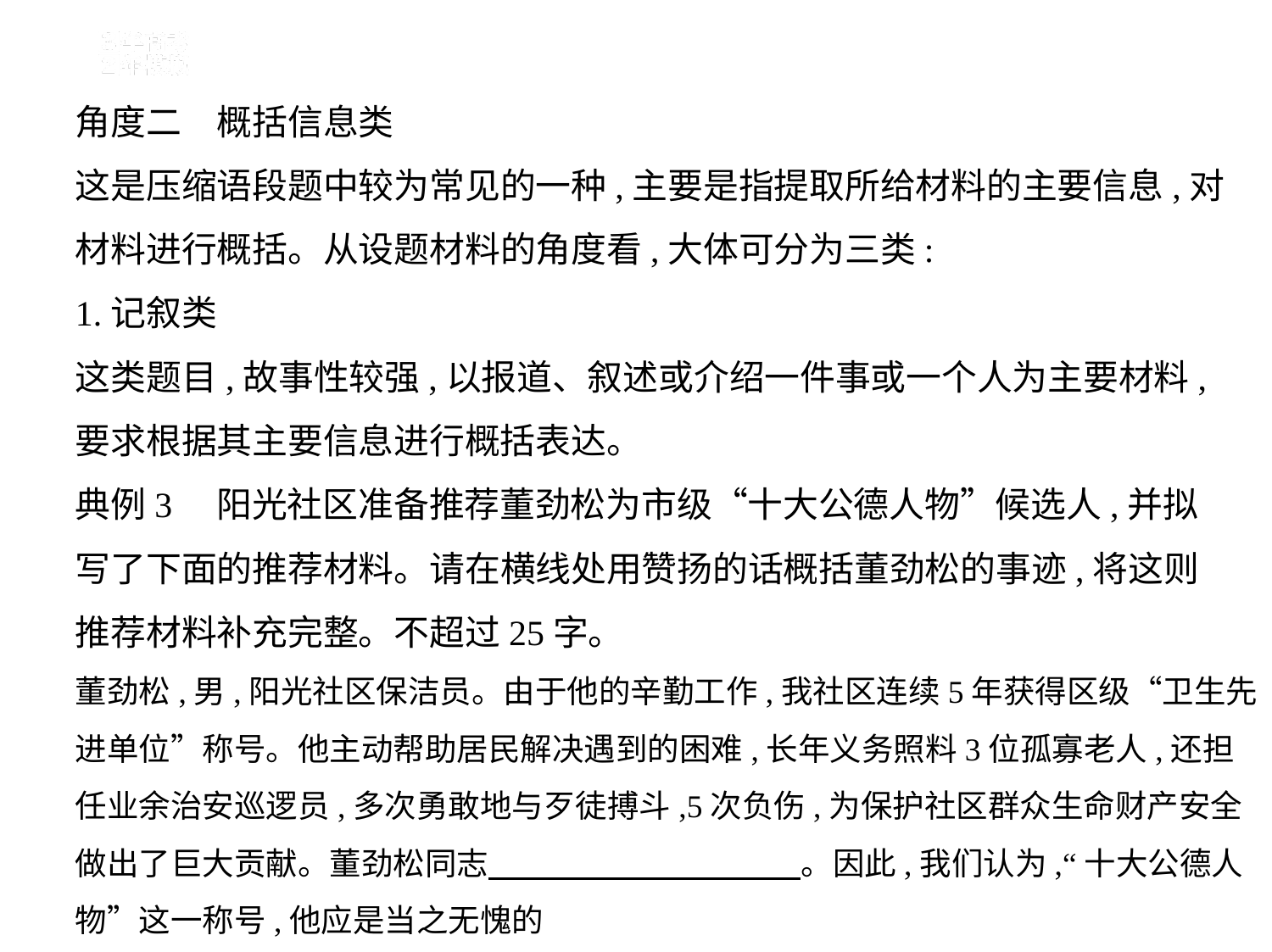

角度二　概括信息类
这是压缩语段题中较为常见的一种,主要是指提取所给材料的主要信息,对
材料进行概括。从设题材料的角度看,大体可分为三类:
1.记叙类
这类题目,故事性较强,以报道、叙述或介绍一件事或一个人为主要材料,
要求根据其主要信息进行概括表达。
典例3　阳光社区准备推荐董劲松为市级“十大公德人物”候选人,并拟
写了下面的推荐材料。请在横线处用赞扬的话概括董劲松的事迹,将这则
推荐材料补充完整。不超过25字。
董劲松,男,阳光社区保洁员。由于他的辛勤工作,我社区连续5年获得区级“卫生先进单位”称号。他主动帮助居民解决遇到的困难,长年义务照料3位孤寡老人,还担任业余治安巡逻员,多次勇敢地与歹徒搏斗,5次负伤,为保护社区群众生命财产安全做出了巨大贡献。董劲松同志　　　　　    　　　    。因此,我们认为,“十大公德人物”这一称号,他应是当之无愧的